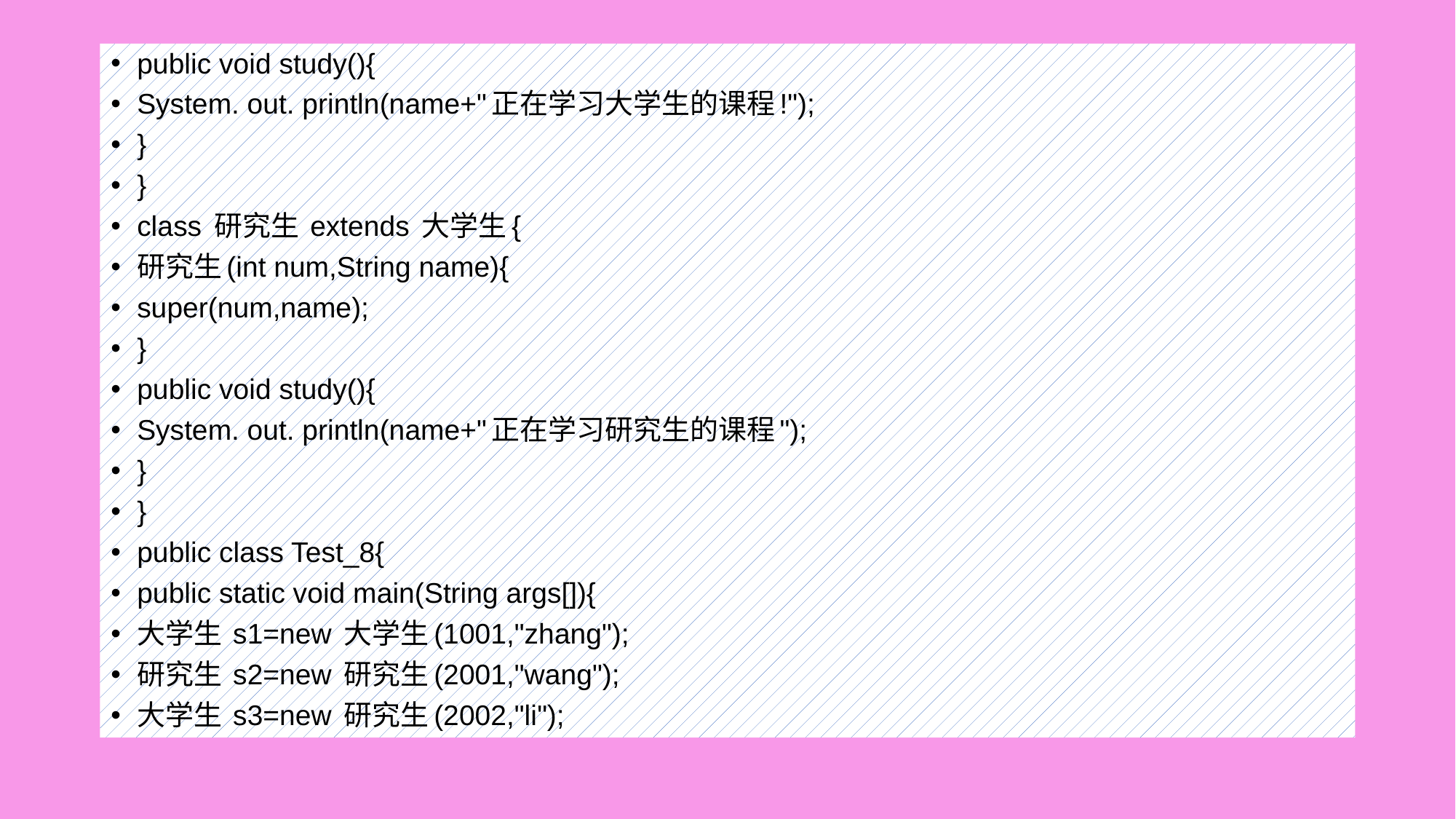

#
public void study(){
System. out. println(name+"正在学习大学生的课程!");
}
}
class 研究生 extends 大学生{
研究生(int num,String name){
super(num,name);
}
public void study(){
System. out. println(name+"正在学习研究生的课程");
}
}
public class Test_8{
public static void main(String args[]){
大学生 s1=new 大学生(1001,"zhang");
研究生 s2=new 研究生(2001,"wang");
大学生 s3=new 研究生(2002,"li");